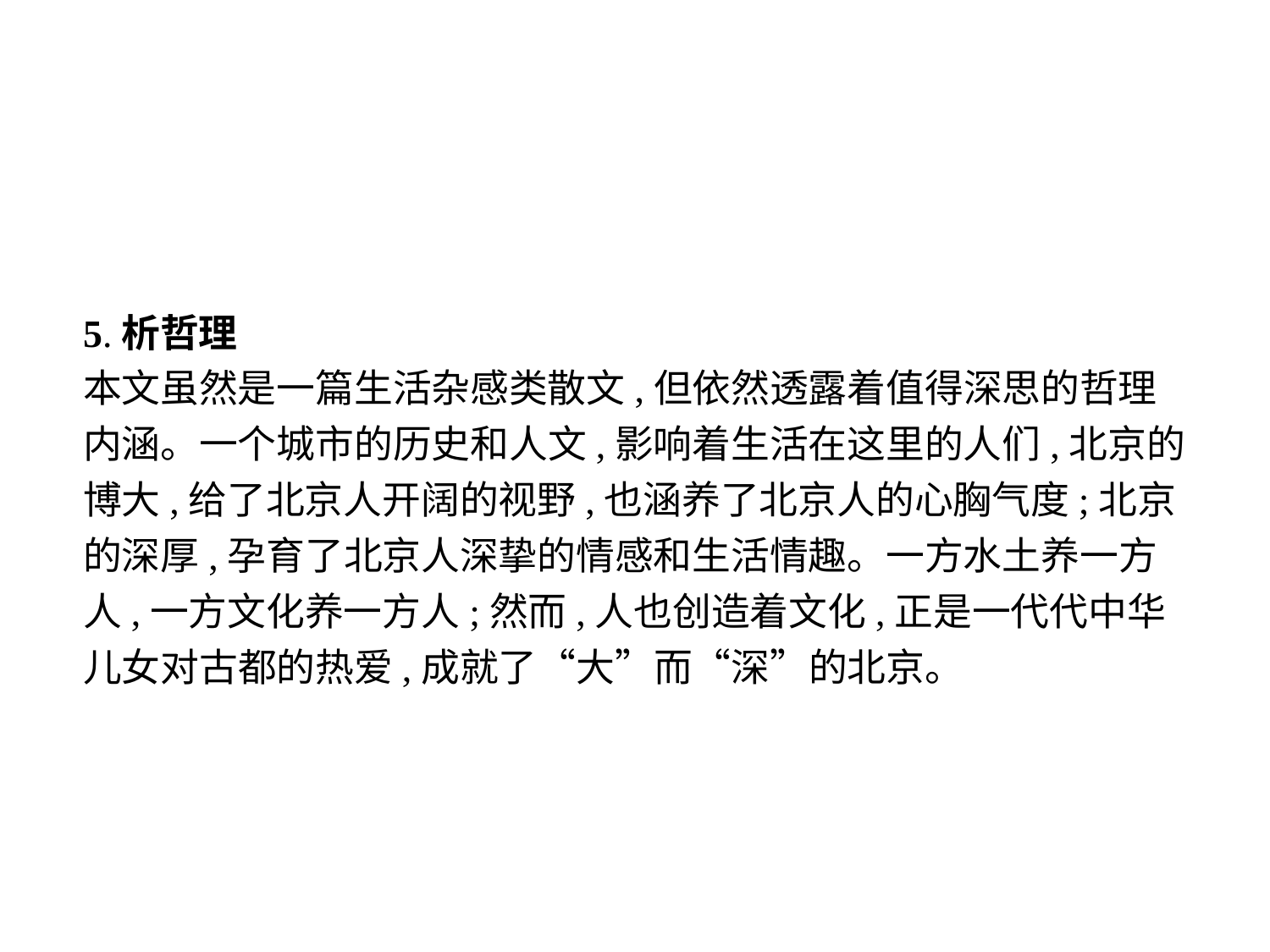

5.析哲理
本文虽然是一篇生活杂感类散文,但依然透露着值得深思的哲理内涵。一个城市的历史和人文,影响着生活在这里的人们,北京的博大,给了北京人开阔的视野,也涵养了北京人的心胸气度;北京的深厚,孕育了北京人深挚的情感和生活情趣。一方水土养一方人,一方文化养一方人;然而,人也创造着文化,正是一代代中华儿女对古都的热爱,成就了“大”而“深”的北京。
-17-